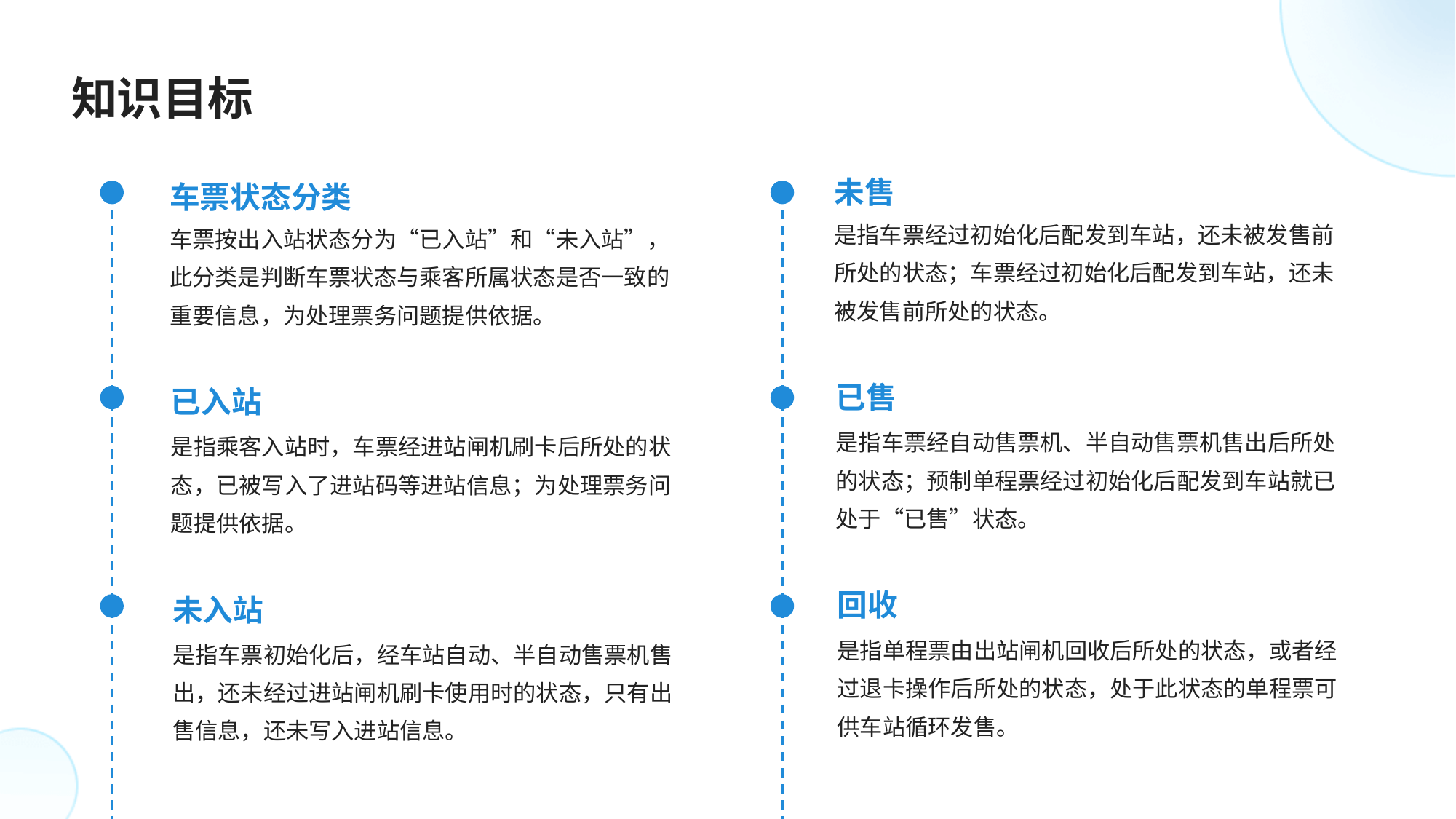

知识目标
未售
车票状态分类

是指车票经过初始化后配发到车站，还未被发售前所处的状态；车票经过初始化后配发到车站，还未被发售前所处的状态。
车票按出入站状态分为“已入站”和“未入站”，此分类是判断车票状态与乘客所属状态是否一致的重要信息，为处理票务问题提供依据。
已售
已入站
是指车票经自动售票机、半自动售票机售出后所处的状态；预制单程票经过初始化后配发到车站就已处于“已售”状态。
是指乘客入站时，车票经进站闸机刷卡后所处的状态，已被写入了进站码等进站信息；为处理票务问题提供依据。
回收
未入站
是指单程票由出站闸机回收后所处的状态，或者经过退卡操作后所处的状态，处于此状态的单程票可供车站循环发售。
是指车票初始化后，经车站自动、半自动售票机售出，还未经过进站闸机刷卡使用时的状态，只有出售信息，还未写入进站信息。